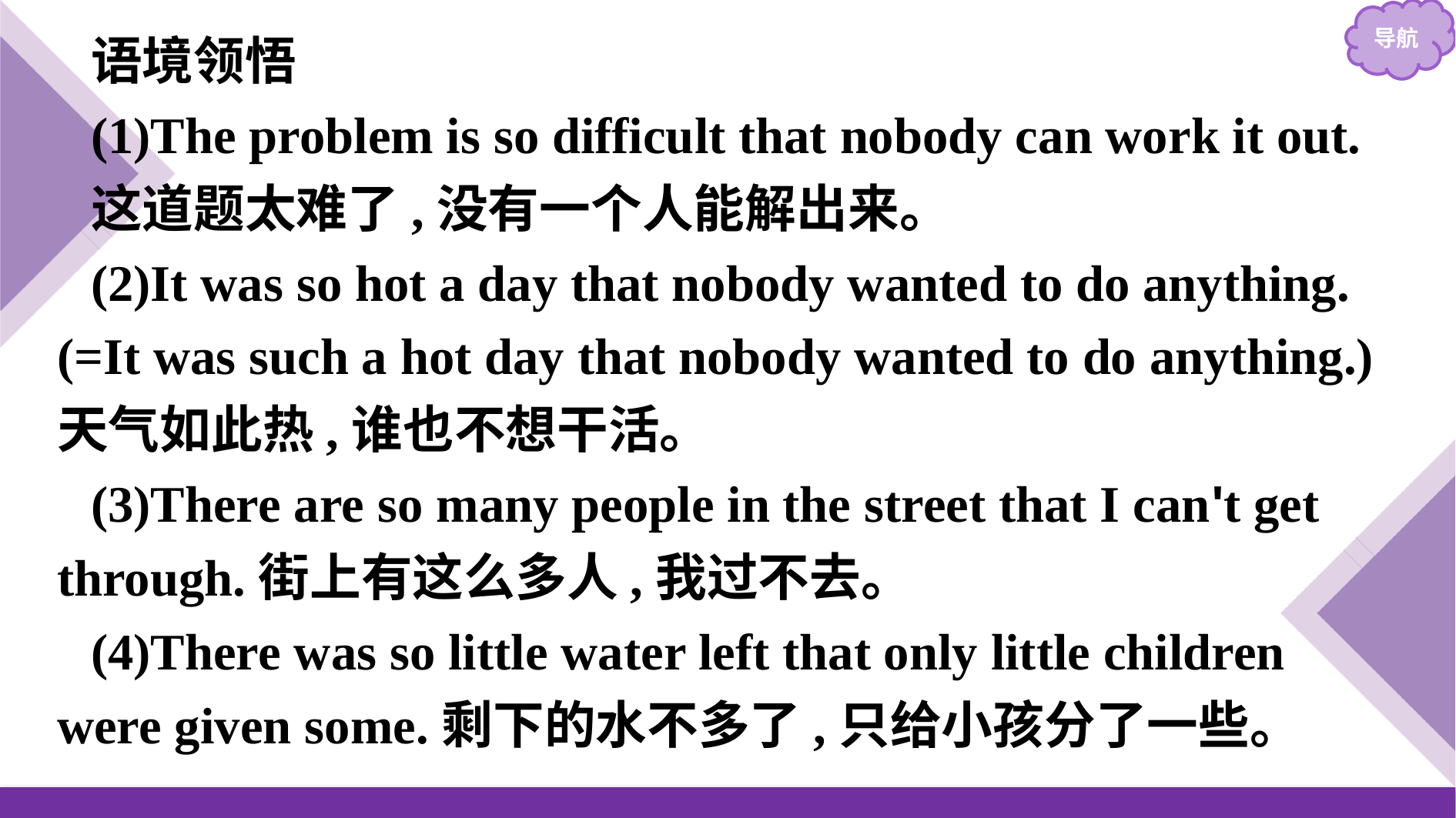

语境领悟
(1)The problem is so difficult that nobody can work it out.
这道题太难了,没有一个人能解出来。
(2)It was so hot a day that nobody wanted to do anything.(=It was such a hot day that nobody wanted to do anything.)天气如此热,谁也不想干活。
(3)There are so many people in the street that I can't get through.街上有这么多人,我过不去。
(4)There was so little water left that only little children were given some.剩下的水不多了,只给小孩分了一些。